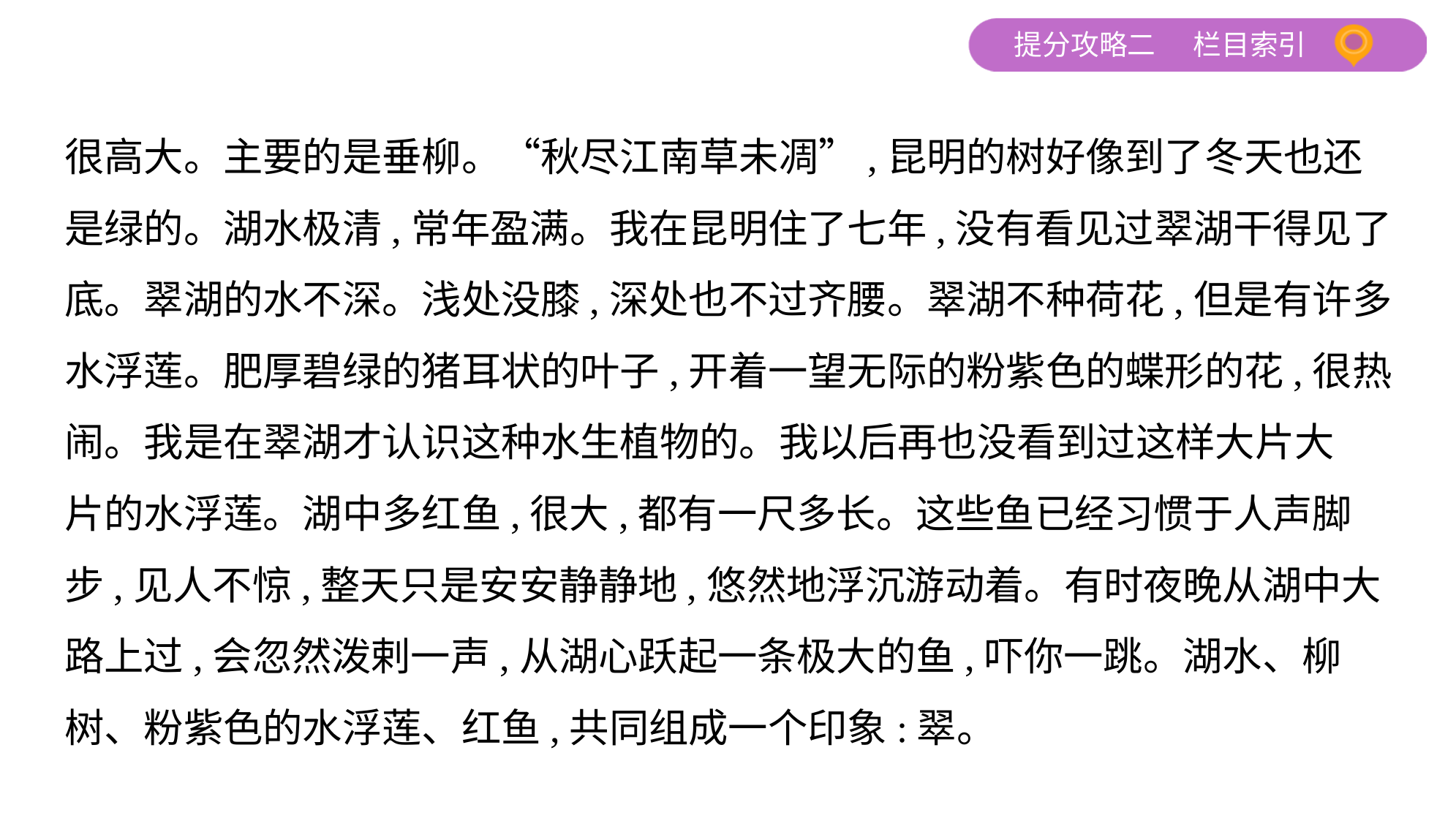

很高大。主要的是垂柳。“秋尽江南草未凋”,昆明的树好像到了冬天也还
是绿的。湖水极清,常年盈满。我在昆明住了七年,没有看见过翠湖干得见了
底。翠湖的水不深。浅处没膝,深处也不过齐腰。翠湖不种荷花,但是有许多
水浮莲。肥厚碧绿的猪耳状的叶子,开着一望无际的粉紫色的蝶形的花,很热
闹。我是在翠湖才认识这种水生植物的。我以后再也没看到过这样大片大
片的水浮莲。湖中多红鱼,很大,都有一尺多长。这些鱼已经习惯于人声脚
步,见人不惊,整天只是安安静静地,悠然地浮沉游动着。有时夜晚从湖中大
路上过,会忽然泼剌一声,从湖心跃起一条极大的鱼,吓你一跳。湖水、柳
树、粉紫色的水浮莲、红鱼,共同组成一个印象:翠。